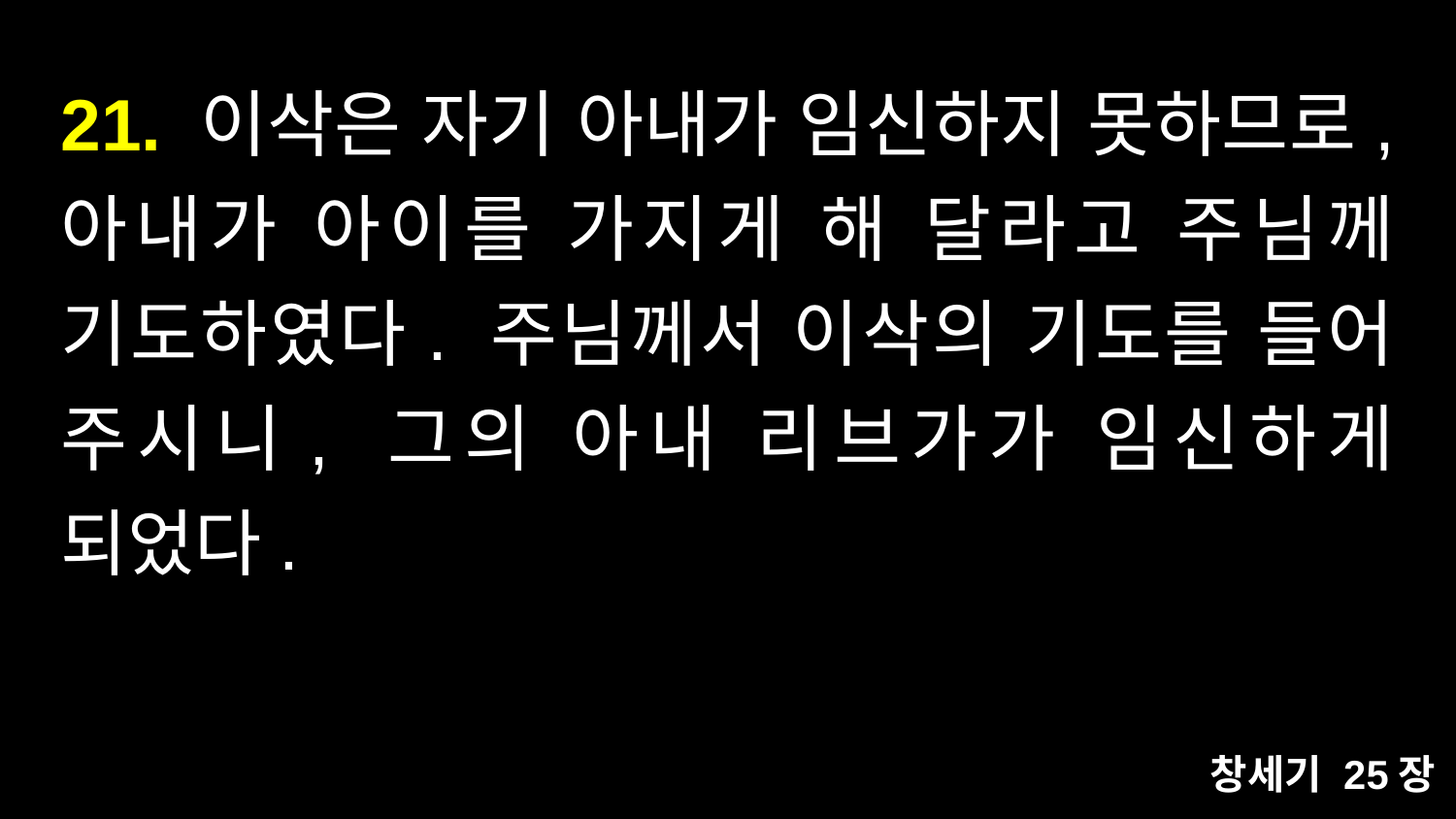

# 21. 이삭은 자기 아내가 임신하지 못하므로, 아내가 아이를 가지게 해 달라고 주님께 기도하였다. 주님께서 이삭의 기도를 들어 주시니, 그의 아내 리브가가 임신하게 되었다.
창세기 25장